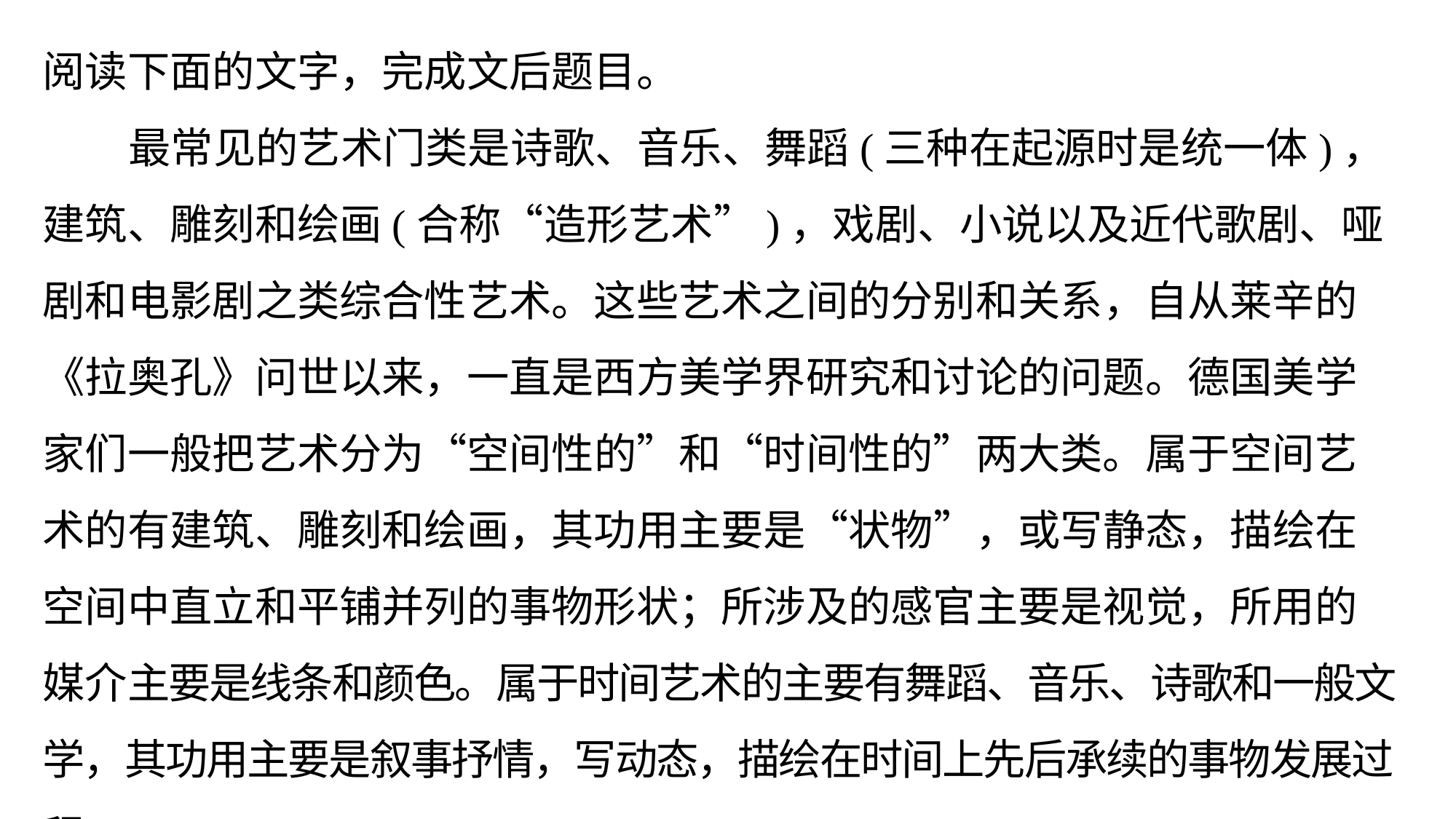

阅读下面的文字，完成文后题目。
最常见的艺术门类是诗歌、音乐、舞蹈(三种在起源时是统一体)，建筑、雕刻和绘画(合称“造形艺术”)，戏剧、小说以及近代歌剧、哑剧和电影剧之类综合性艺术。这些艺术之间的分别和关系，自从莱辛的《拉奥孔》问世以来，一直是西方美学界研究和讨论的问题。德国美学家们一般把艺术分为“空间性的”和“时间性的”两大类。属于空间艺术的有建筑、雕刻和绘画，其功用主要是“状物”，或写静态，描绘在空间中直立和平铺并列的事物形状；所涉及的感官主要是视觉，所用的媒介主要是线条和颜色。属于时间艺术的主要有舞蹈、音乐、诗歌和一般文学，其功用主要是叙事抒情，写动态，描绘在时间上先后承续的事物发展过程；